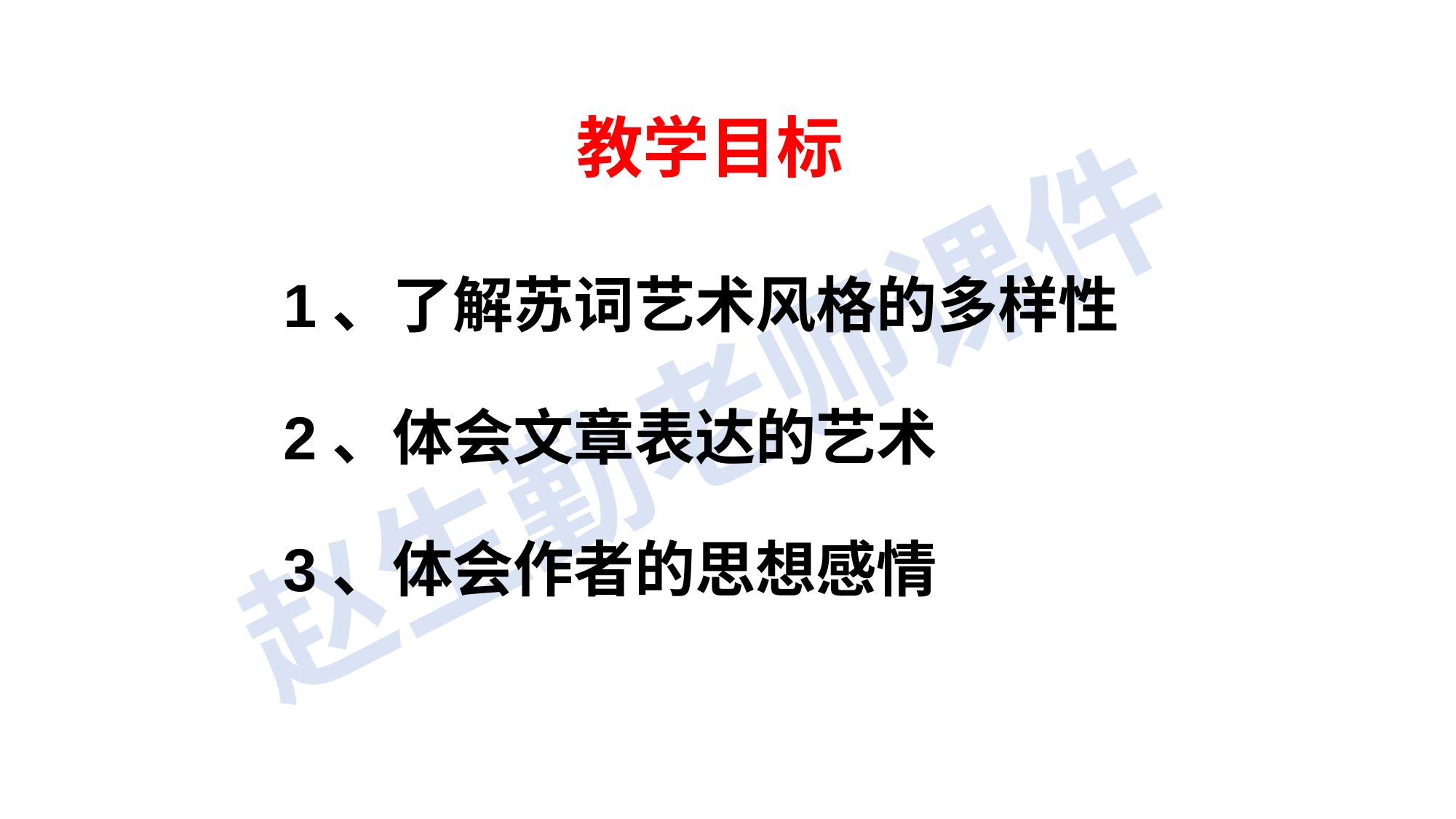

教学目标
1、了解苏词艺术风格的多样性
2、体会文章表达的艺术
3、体会作者的思想感情